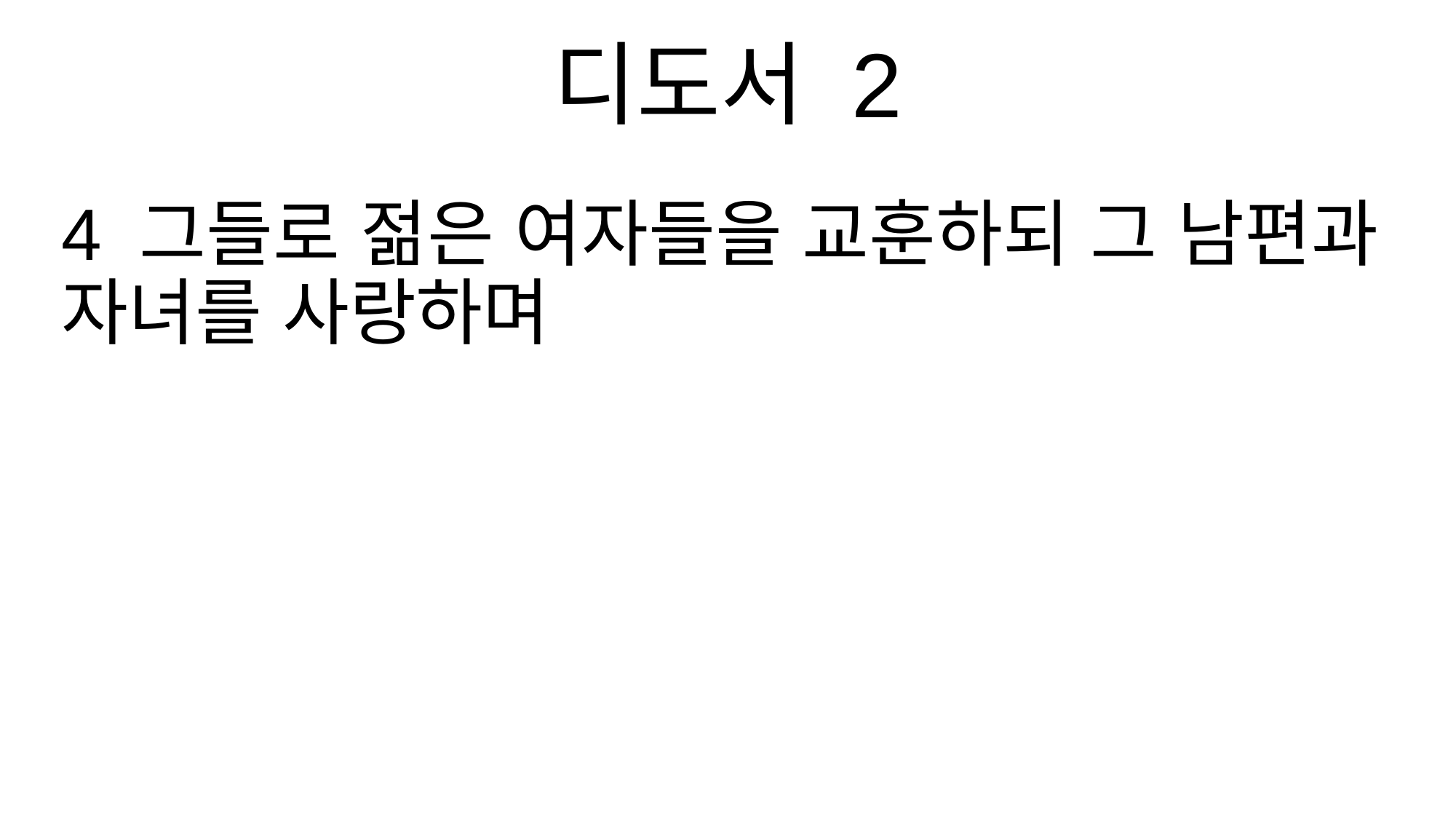

디도서 2
4 그들로 젊은 여자들을 교훈하되 그 남편과 자녀를 사랑하며